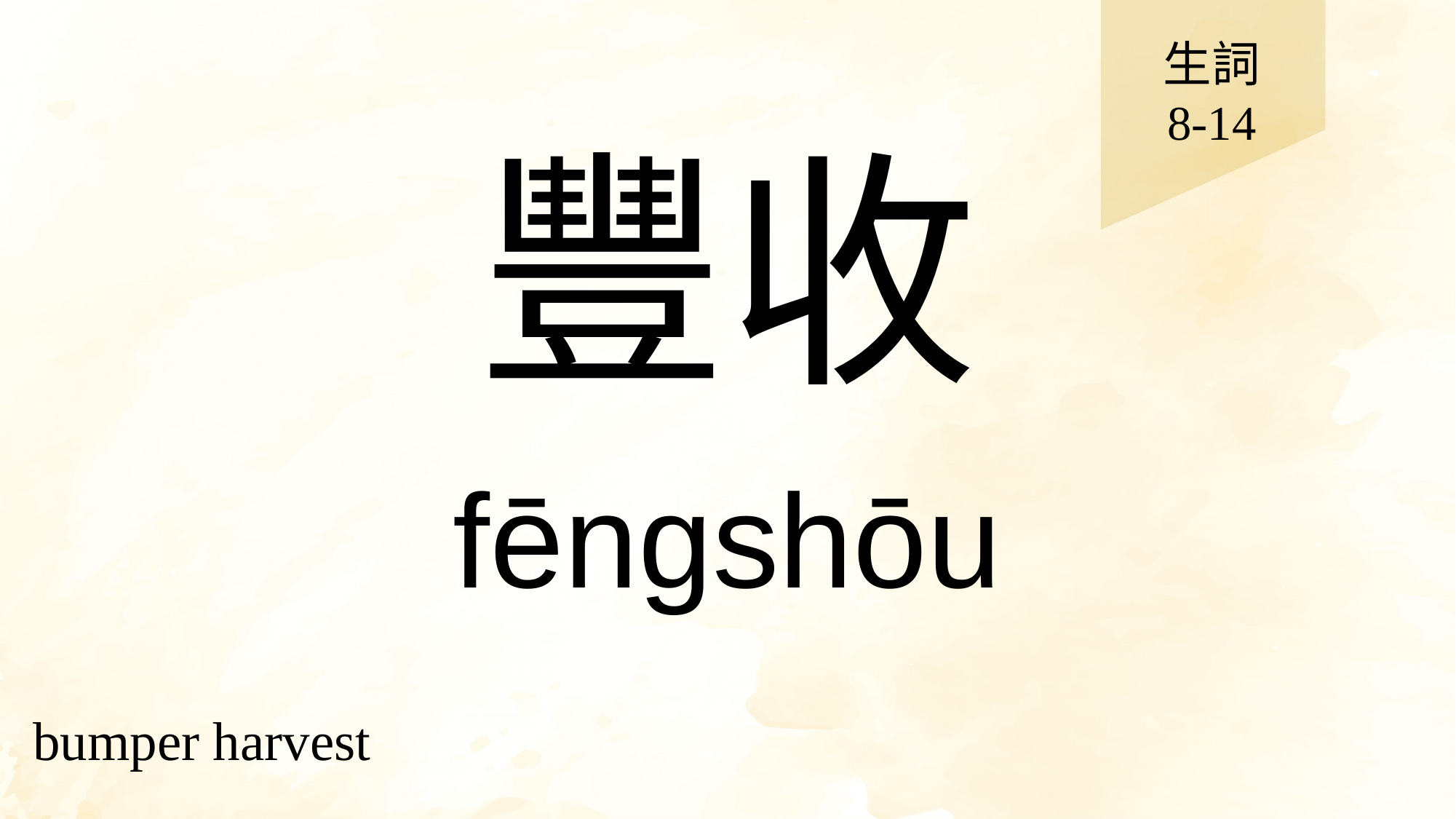

生詞
8-14
# 豐收
fēngshōu
bumper harvest